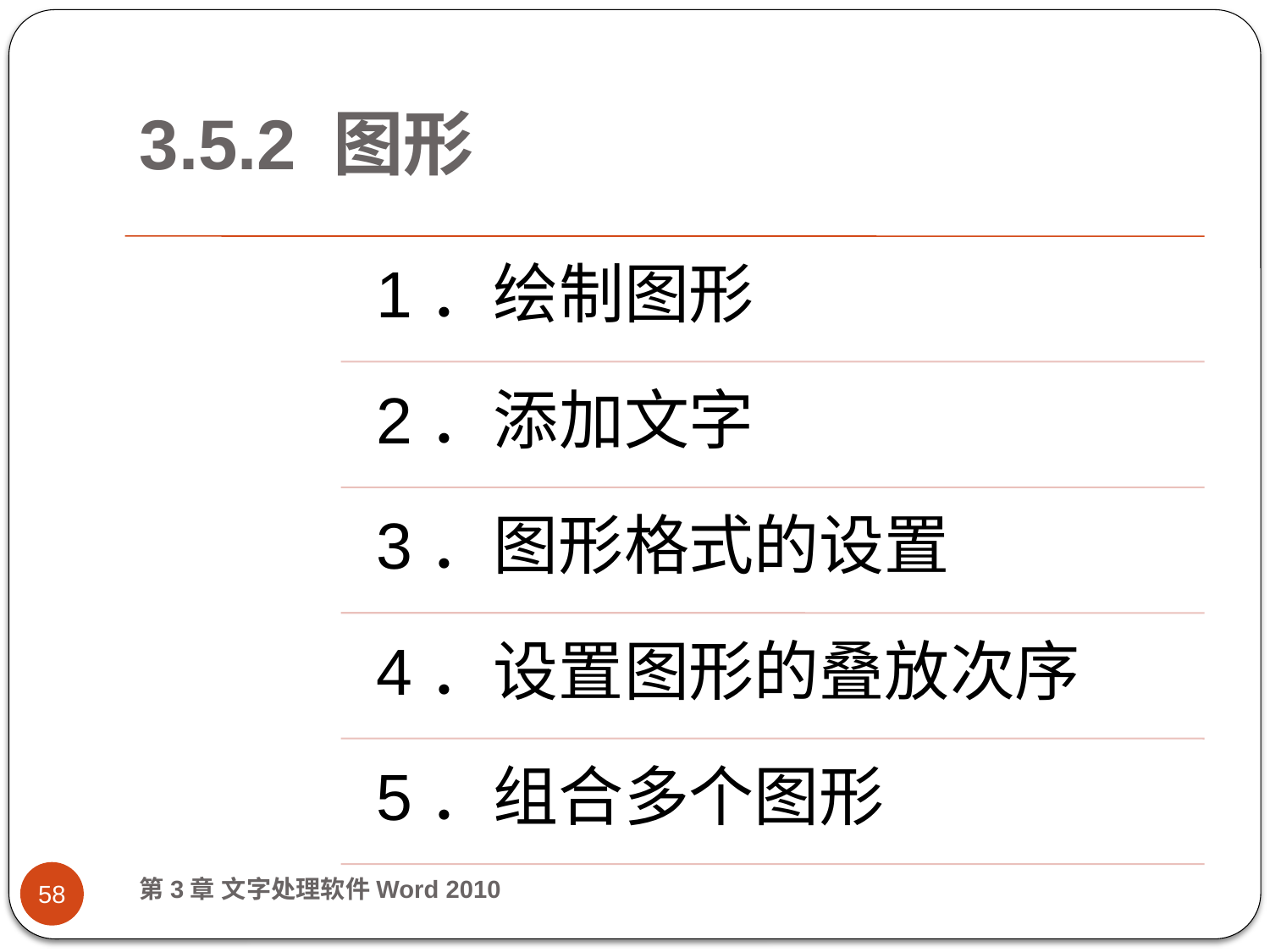

# 3.5.2 图形

1．绘制图形
2．添加文字
3．图形格式的设置
4．设置图形的叠放次序
5．组合多个图形
第3章 文字处理软件Word 2010
58